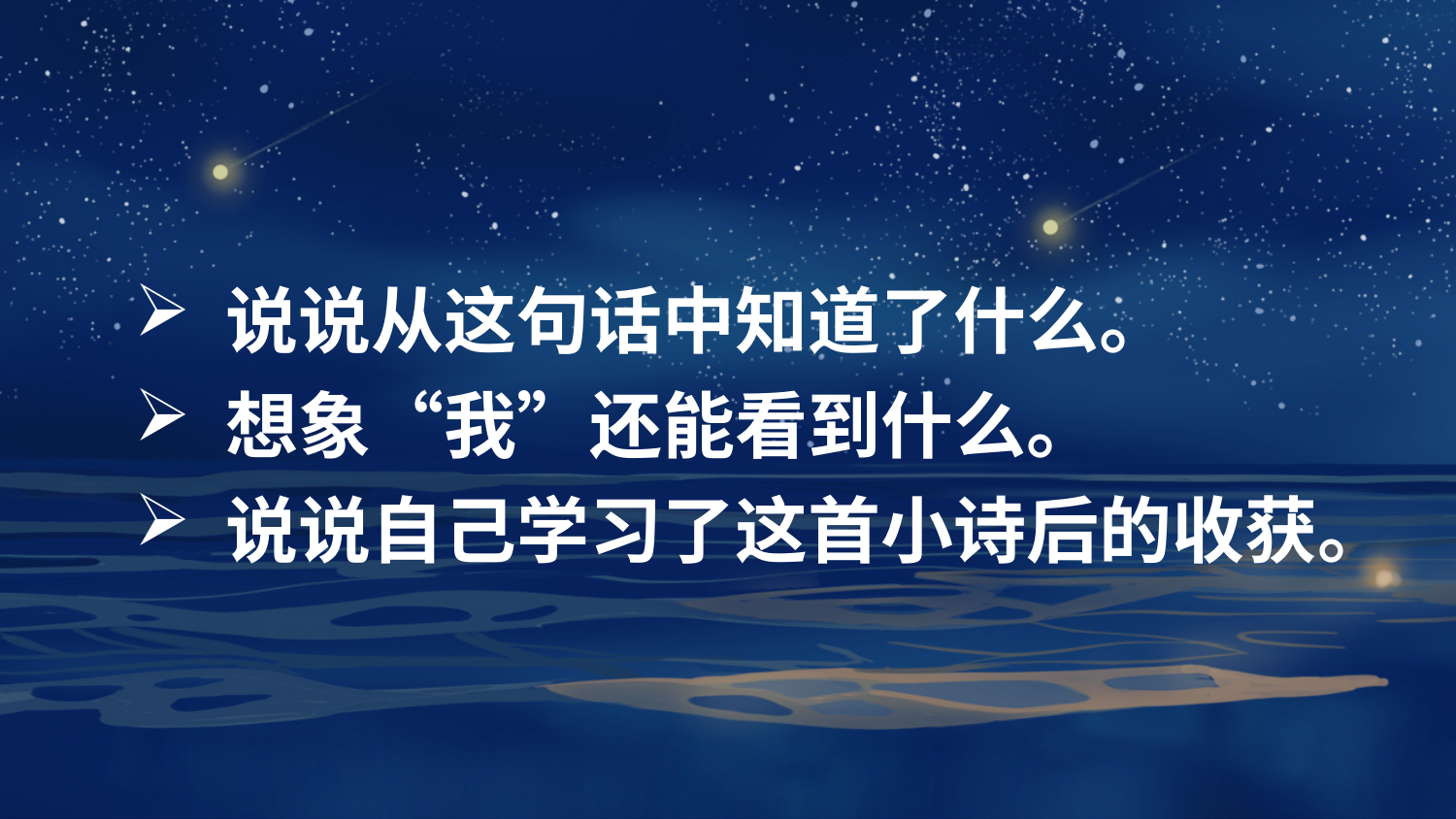

说说从这句话中知道了什么。
想象“我”还能看到什么。
说说自己学习了这首小诗后的收获。